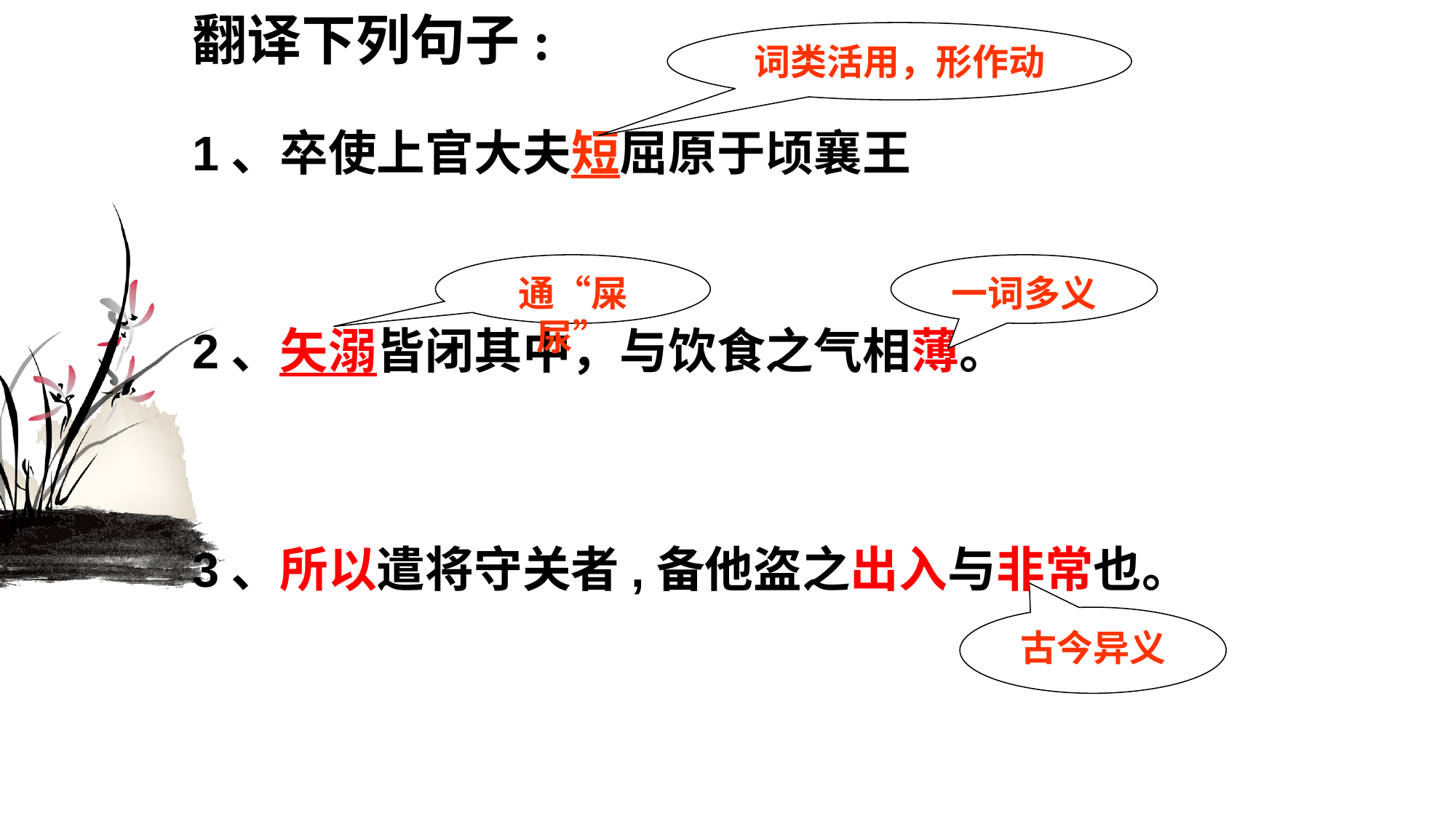

翻译下列句子:
词类活用，形作动
1、卒使上官大夫短屈原于顷襄王
通“屎尿”
一词多义
2、矢溺皆闭其中，与饮食之气相薄。
3、所以遣将守关者,备他盗之出入与非常也。
古今异义